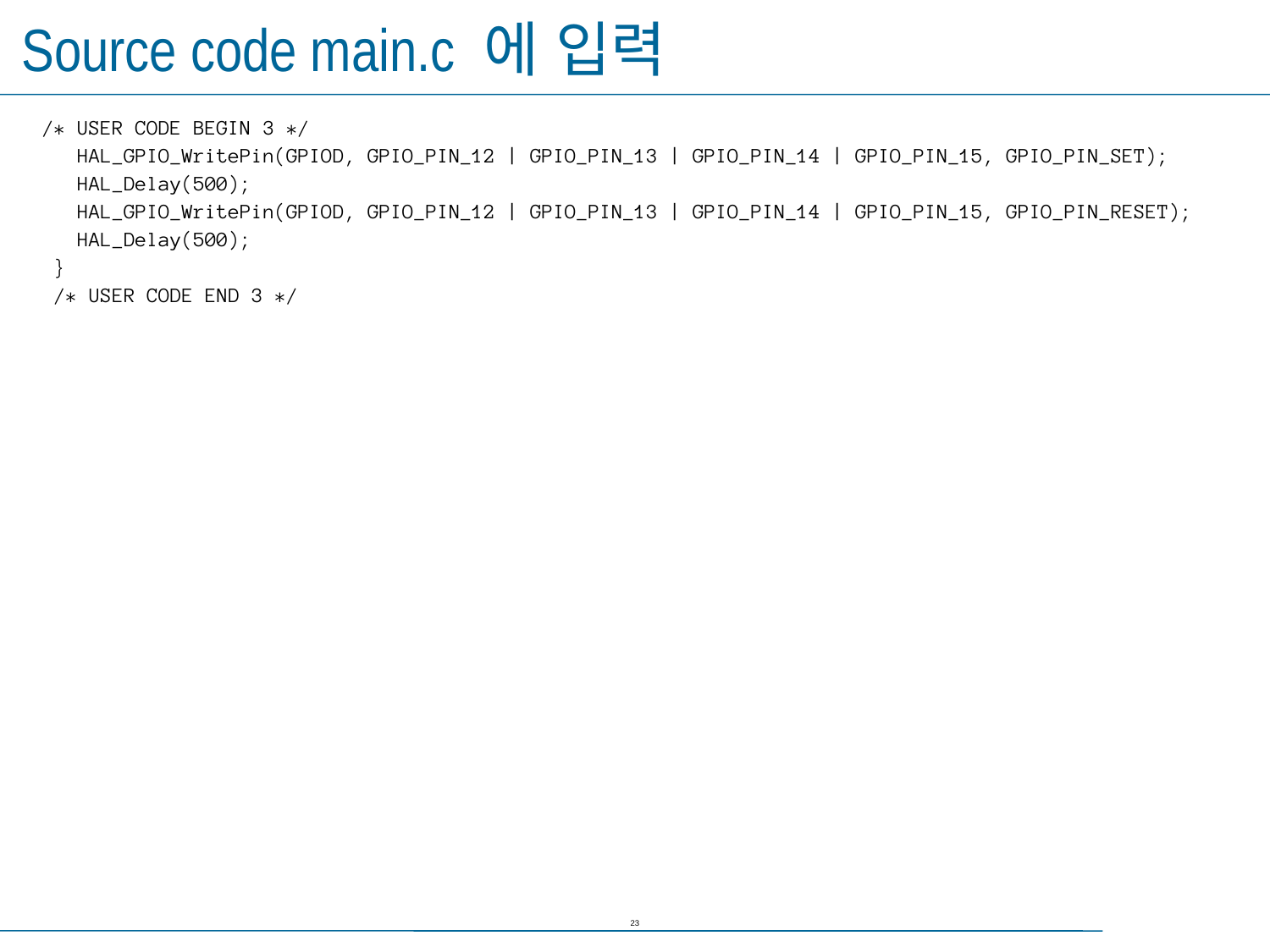

# Source code main.c 에 입력
 /* USER CODE BEGIN 3 */
    HAL_GPIO_WritePin(GPIOD, GPIO_PIN_12 | GPIO_PIN_13 | GPIO_PIN_14 | GPIO_PIN_15, GPIO_PIN_SET);
    HAL_Delay(500);
    HAL_GPIO_WritePin(GPIOD, GPIO_PIN_12 | GPIO_PIN_13 | GPIO_PIN_14 | GPIO_PIN_15, GPIO_PIN_RESET);
    HAL_Delay(500);
  }
  /* USER CODE END 3 */